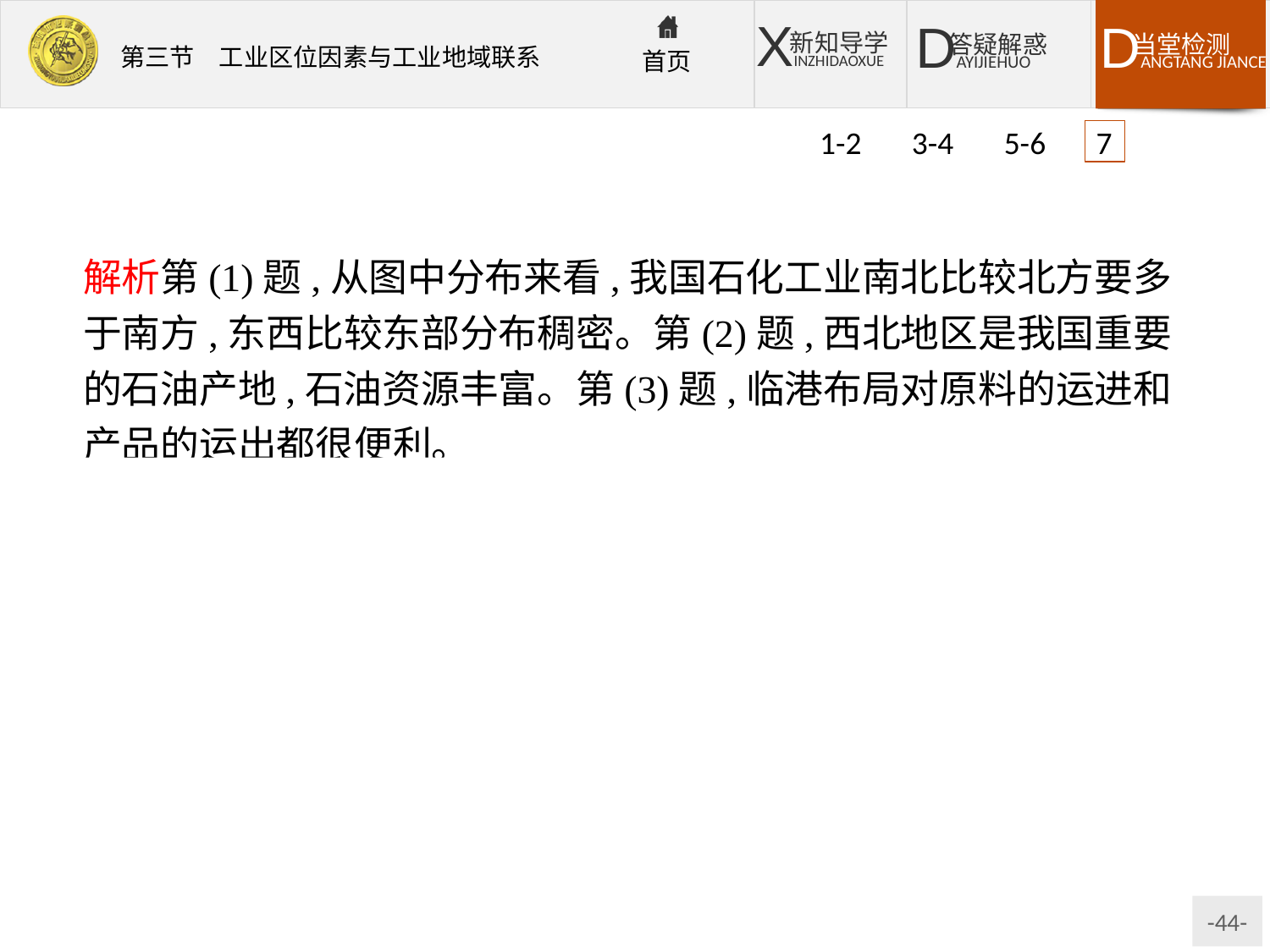

1-2       3-4       5-6       7

解析第(1)题,从图中分布来看,我国石化工业南北比较北方要多于南方,东西比较东部分布稠密。第(2)题,西北地区是我国重要的石油产地,石油资源丰富。第(3)题,临港布局对原料的运进和产品的运出都很便利。
答案(1)沿海(东部)地区较稠密,内陆(中西部)地区较稀疏;北部地区较稠密,南部地区较稀疏。
(2)石油资源丰富,石油产量远大于本地消费量。
(3)港口对外联系便利,利于原油的输入,也利于各种石化产品的输出。